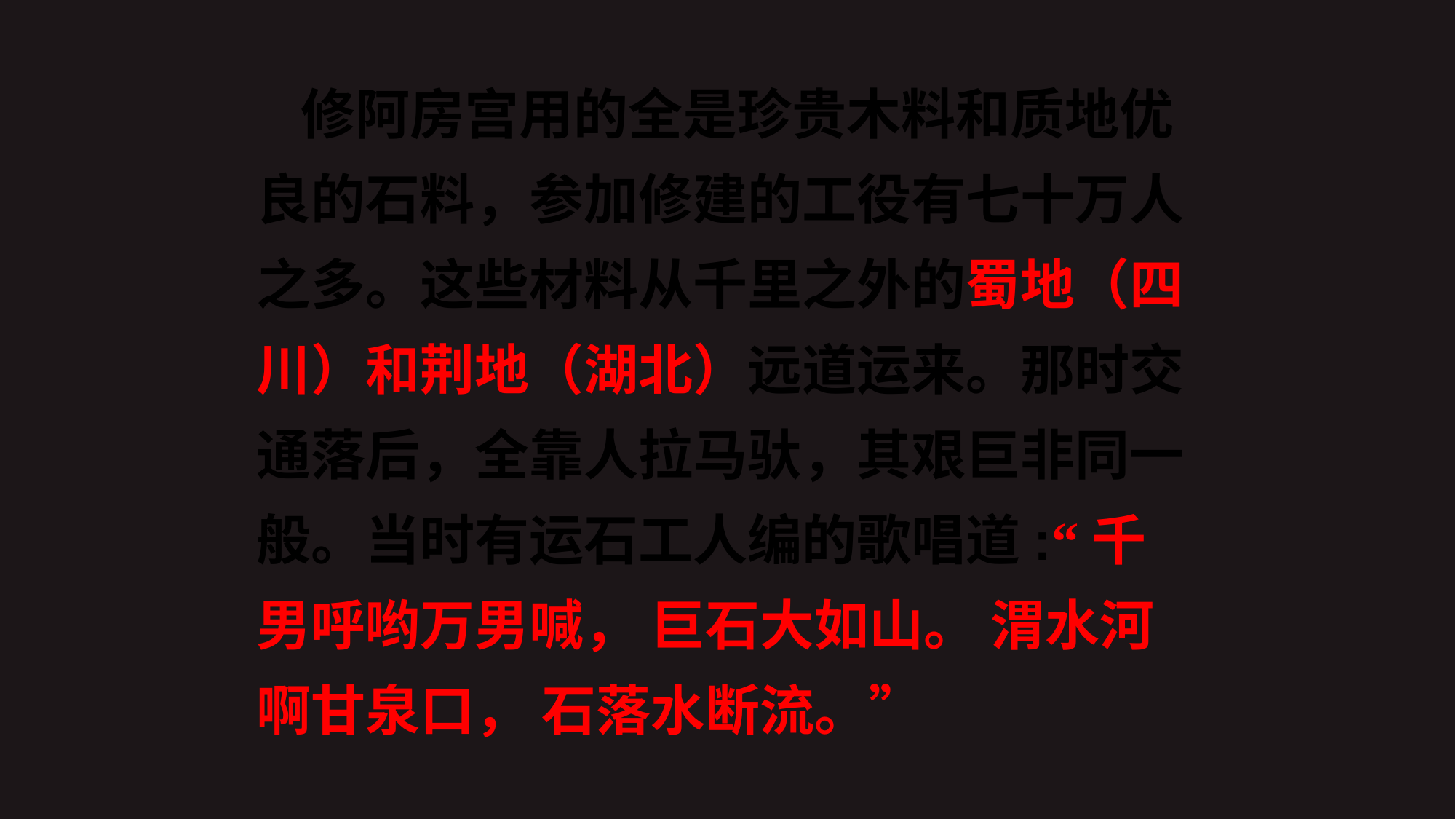

修阿房宫用的全是珍贵木料和质地优良的石料，参加修建的工役有七十万人之多。这些材料从千里之外的蜀地（四川）和荆地（湖北）远道运来。那时交通落后，全靠人拉马驮，其艰巨非同一般。当时有运石工人编的歌唱道:“千男呼哟万男喊， 巨石大如山。 渭水河啊甘泉口， 石落水断流。”